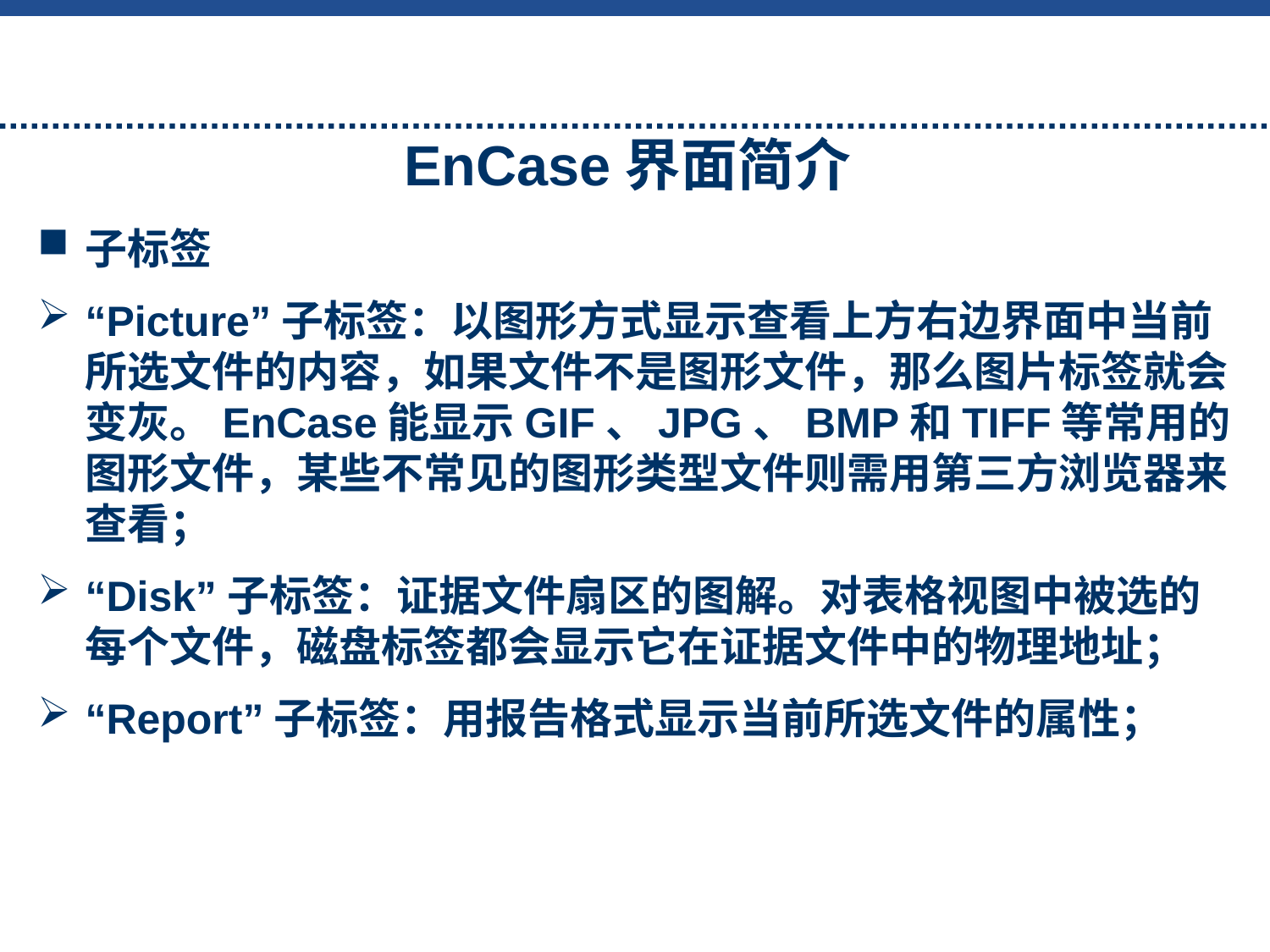

EnCase界面简介
子标签
“Picture”子标签：以图形方式显示查看上方右边界面中当前所选文件的内容，如果文件不是图形文件，那么图片标签就会变灰。EnCase能显示GIF、JPG、BMP和TIFF等常用的图形文件，某些不常见的图形类型文件则需用第三方浏览器来查看；
“Disk”子标签：证据文件扇区的图解。对表格视图中被选的每个文件，磁盘标签都会显示它在证据文件中的物理地址；
“Report”子标签：用报告格式显示当前所选文件的属性；